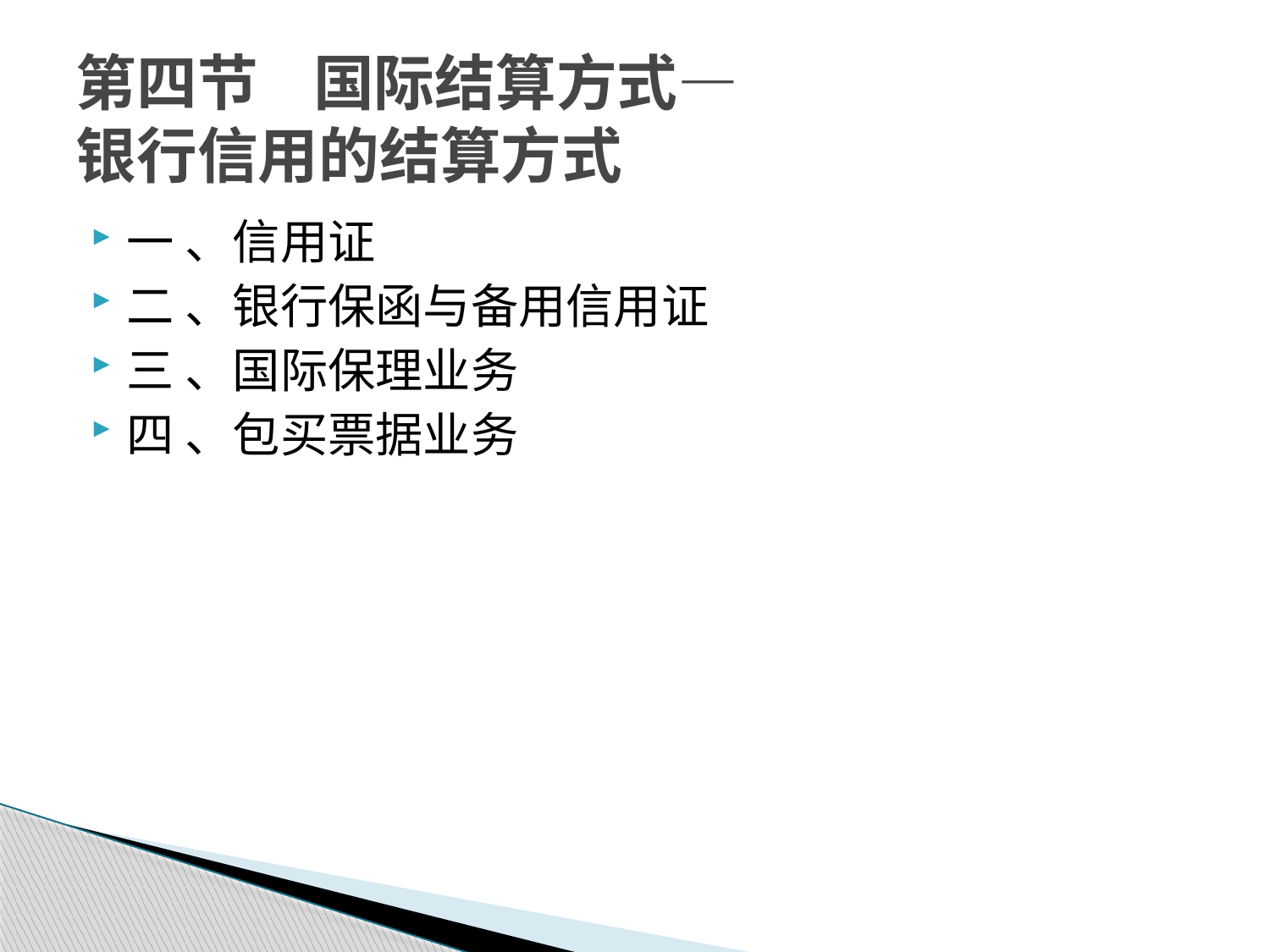

# 第四节    国际结算方式— 银行信用的结算方式
一 、信用证
二 、银行保函与备用信用证
三 、国际保理业务
四 、包买票据业务